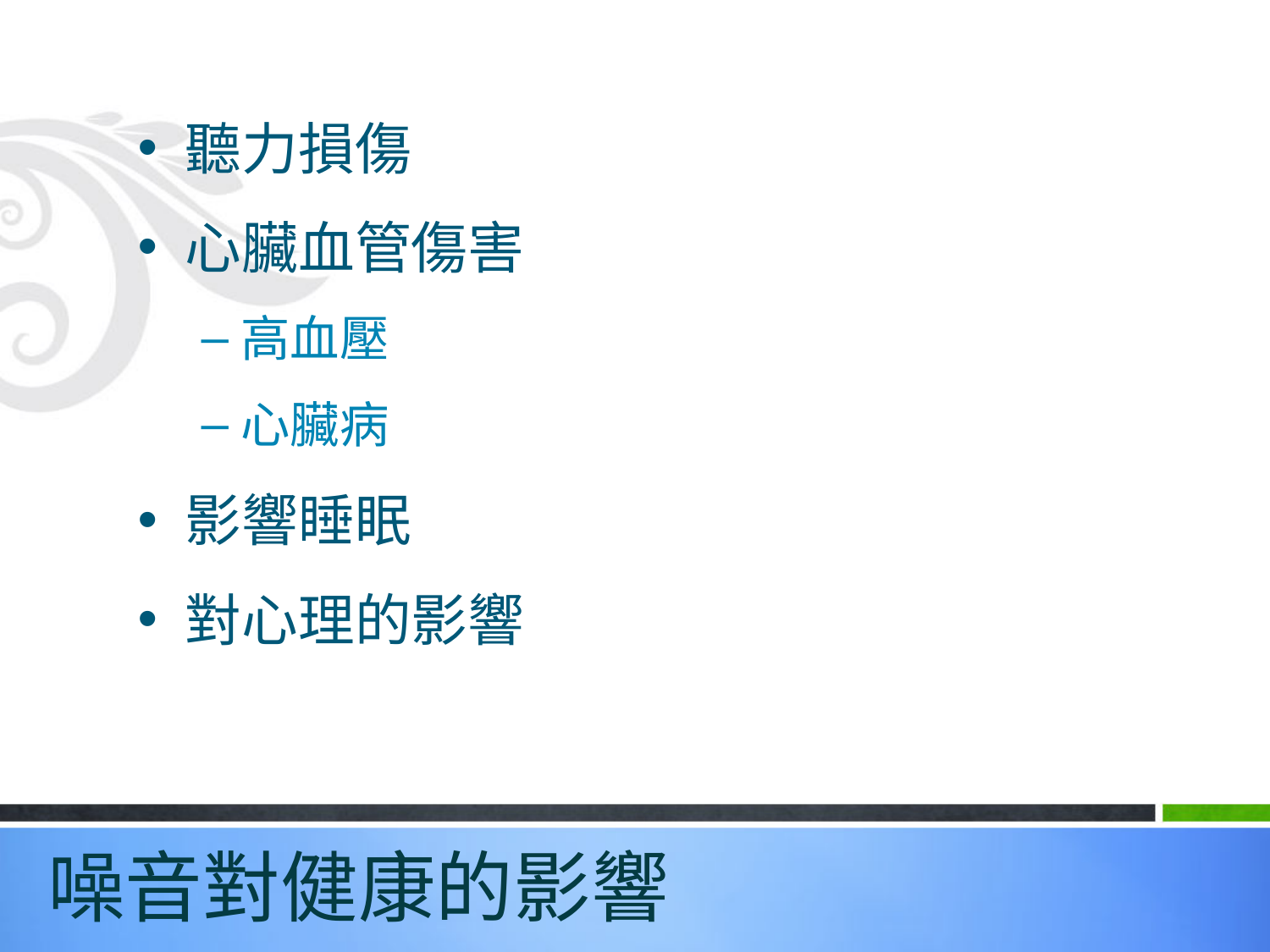

聽力損傷
心臟血管傷害
高血壓
心臟病
影響睡眠
對心理的影響

# 噪音對健康的影響